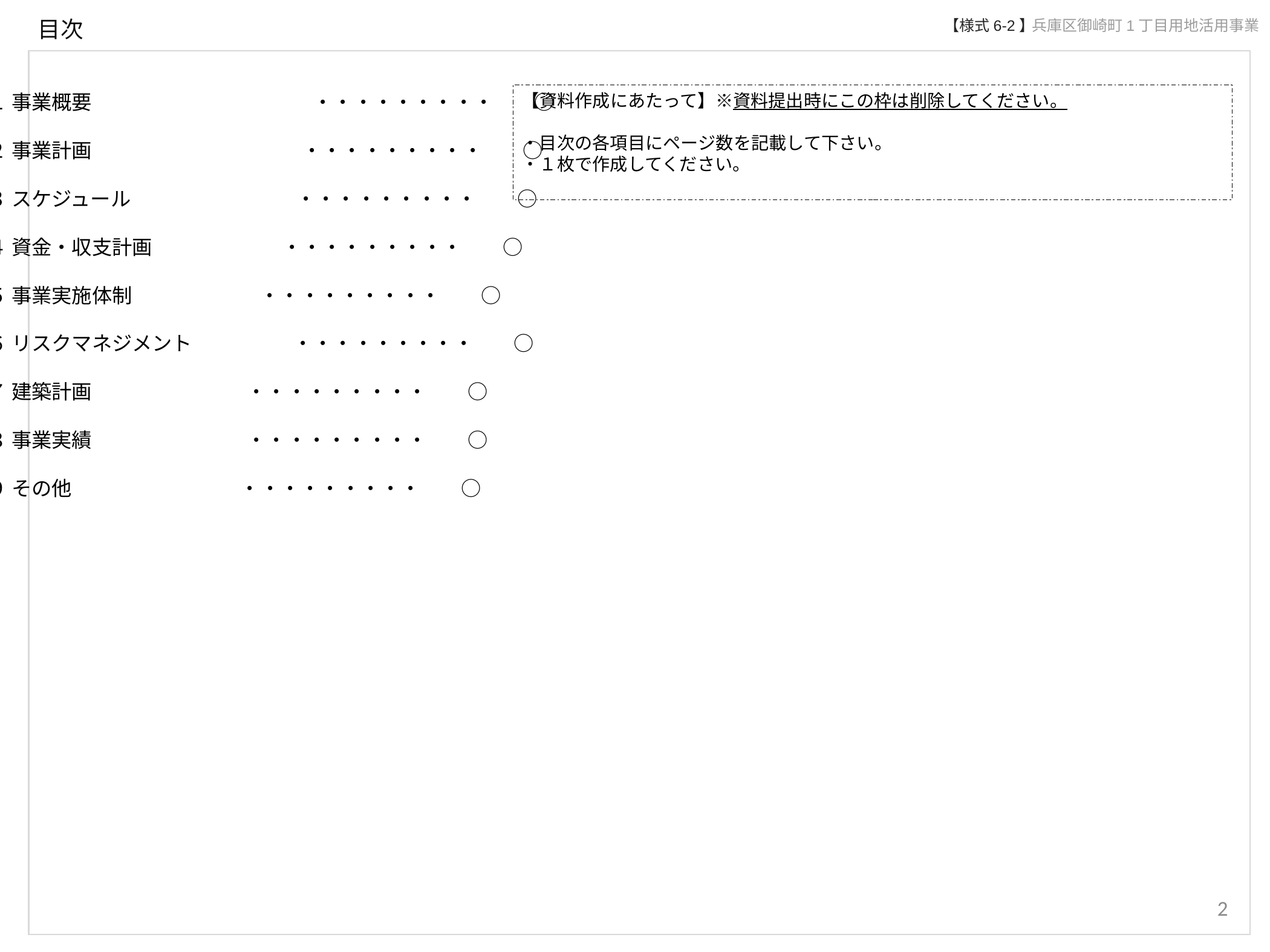

目次
【様式6-2】
兵庫区御崎町1丁目用地活用事業

１ 事業概要　　　　　　　　　　　・・・・・・・・・　　○

２ 事業計画　　　　　　　　　  　・・・・・・・・・　　○

３ スケジュール　　　　　　 　　・・・・・・・・・　　○

４ 資金・収支計画　　　　 　　 ・・・・・・・・・　　○

５ 事業実施体制　　　　      　・・・・・・・・・　　○

６ リスクマネジメント　　　　　・・・・・・・・・　　○

７ 建築計画　　　　　            ・・・・・・・・・　　○

８ 事業実績　　　　            　・・・・・・・・・　　○

９ その他　　               　　　・・・・・・・・・　　○
【資料作成にあたって】※資料提出時にこの枠は削除してください。

・目次の各項目にページ数を記載して下さい。
・１枚で作成してください。

2